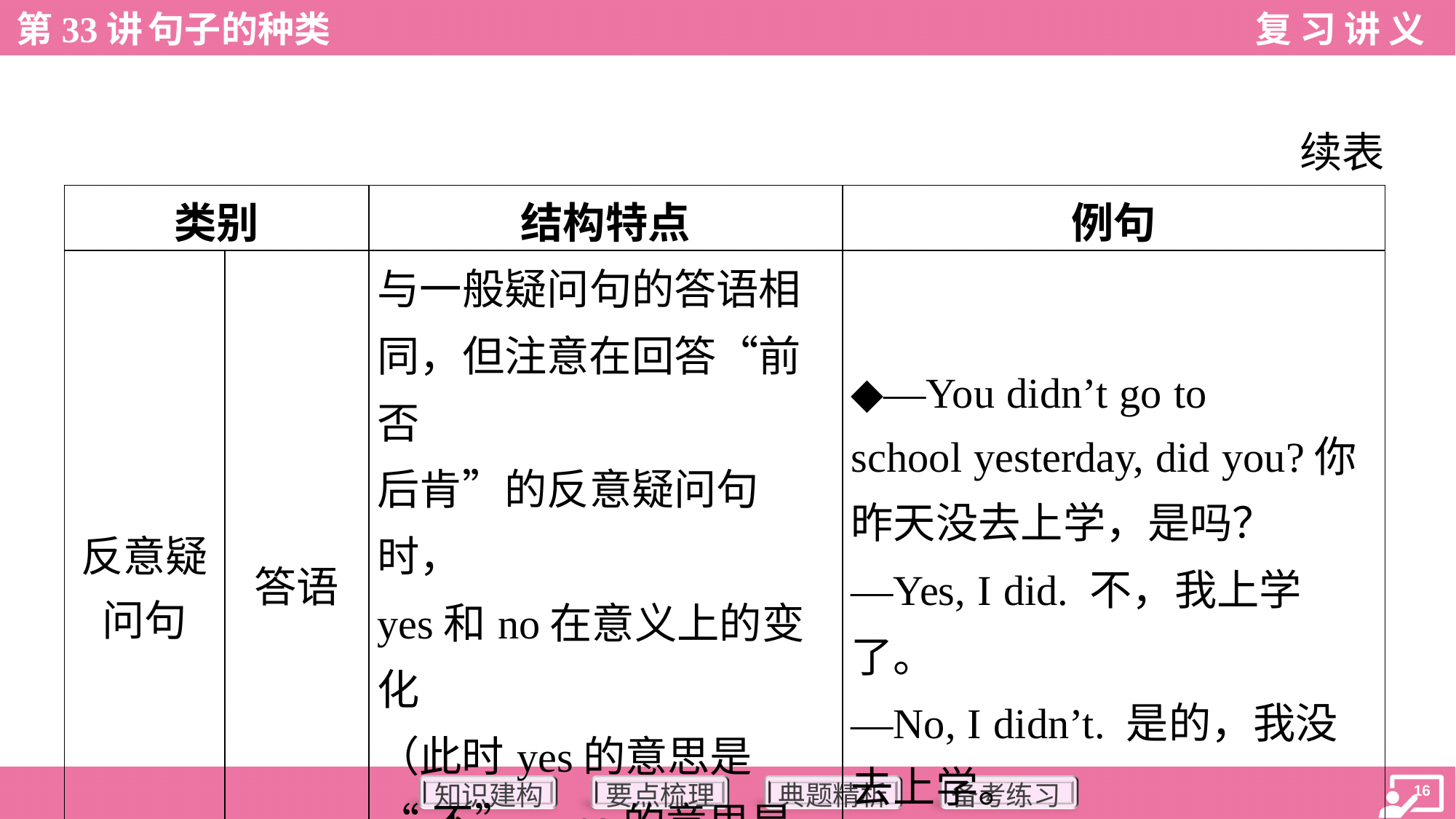

续表
| 类别 |  | 结构特点 | 例句 |
| --- | --- | --- | --- |
| 反意疑 问句 | 答语 | 与一般疑问句的答语相 同，但注意在回答“前否 后肯”的反意疑问句时， yes和no在意义上的变化 （此时yes的意思是 “不”，no的意思是 “是”） | ◆—You didn’t go to school yesterday, did you?你 昨天没去上学，是吗？ —Yes, I did. 不，我上学 了。 —No, I didn’t. 是的，我没 去上学。 |